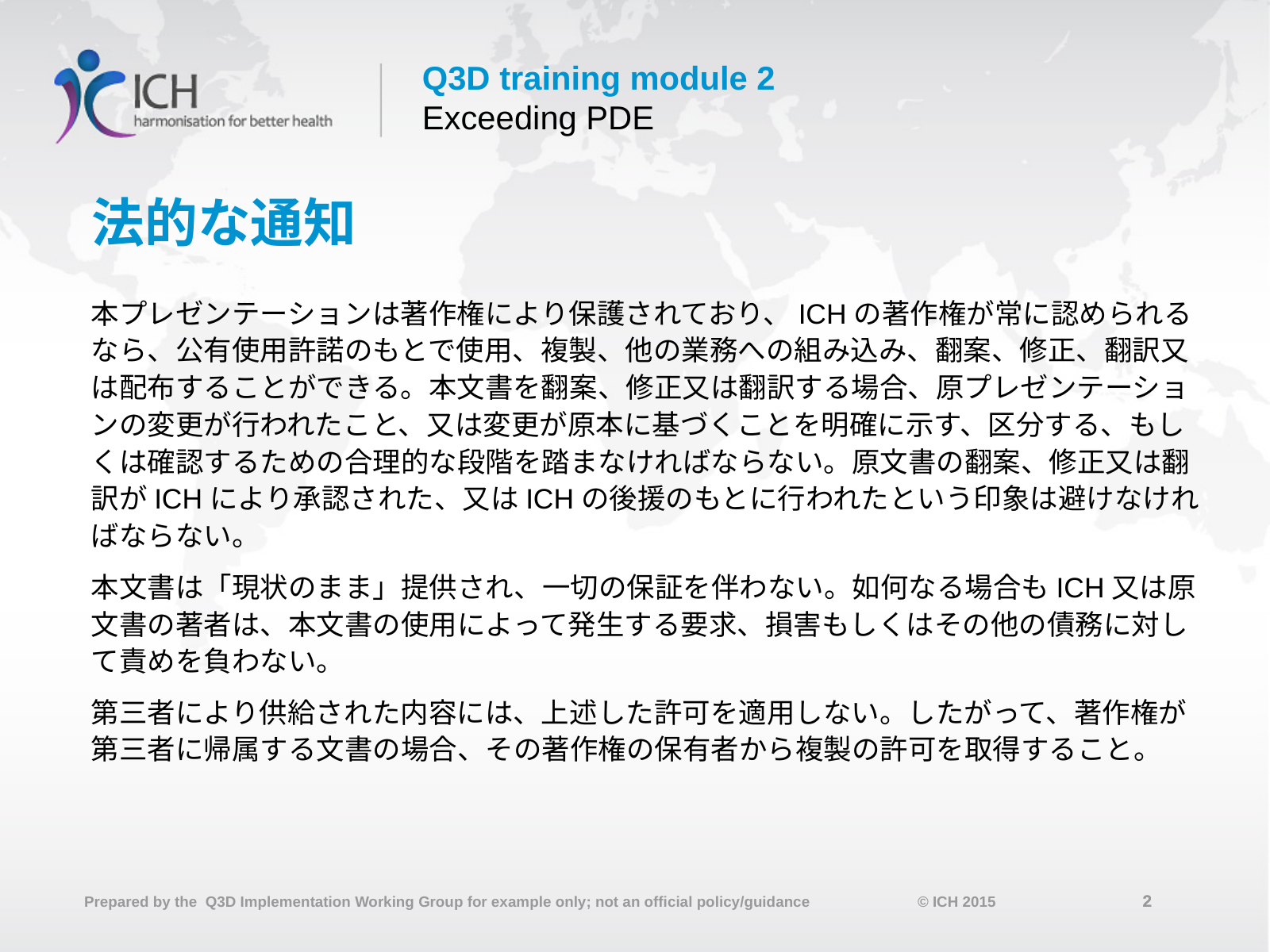

# 法的な通知
本プレゼンテーションは著作権により保護されており、ICHの著作権が常に認められるなら、公有使用許諾のもとで使用、複製、他の業務への組み込み、翻案、修正、翻訳又は配布することができる。本文書を翻案、修正又は翻訳する場合、原プレゼンテーションの変更が行われたこと、又は変更が原本に基づくことを明確に示す、区分する、もしくは確認するための合理的な段階を踏まなければならない。原文書の翻案、修正又は翻訳がICHにより承認された、又はICHの後援のもとに行われたという印象は避けなければならない。
本文書は「現状のまま」提供され、一切の保証を伴わない。如何なる場合もICH又は原文書の著者は、本文書の使用によって発生する要求、損害もしくはその他の債務に対して責めを負わない。
第三者により供給された内容には、上述した許可を適用しない。したがって、著作権が第三者に帰属する文書の場合、その著作権の保有者から複製の許可を取得すること。